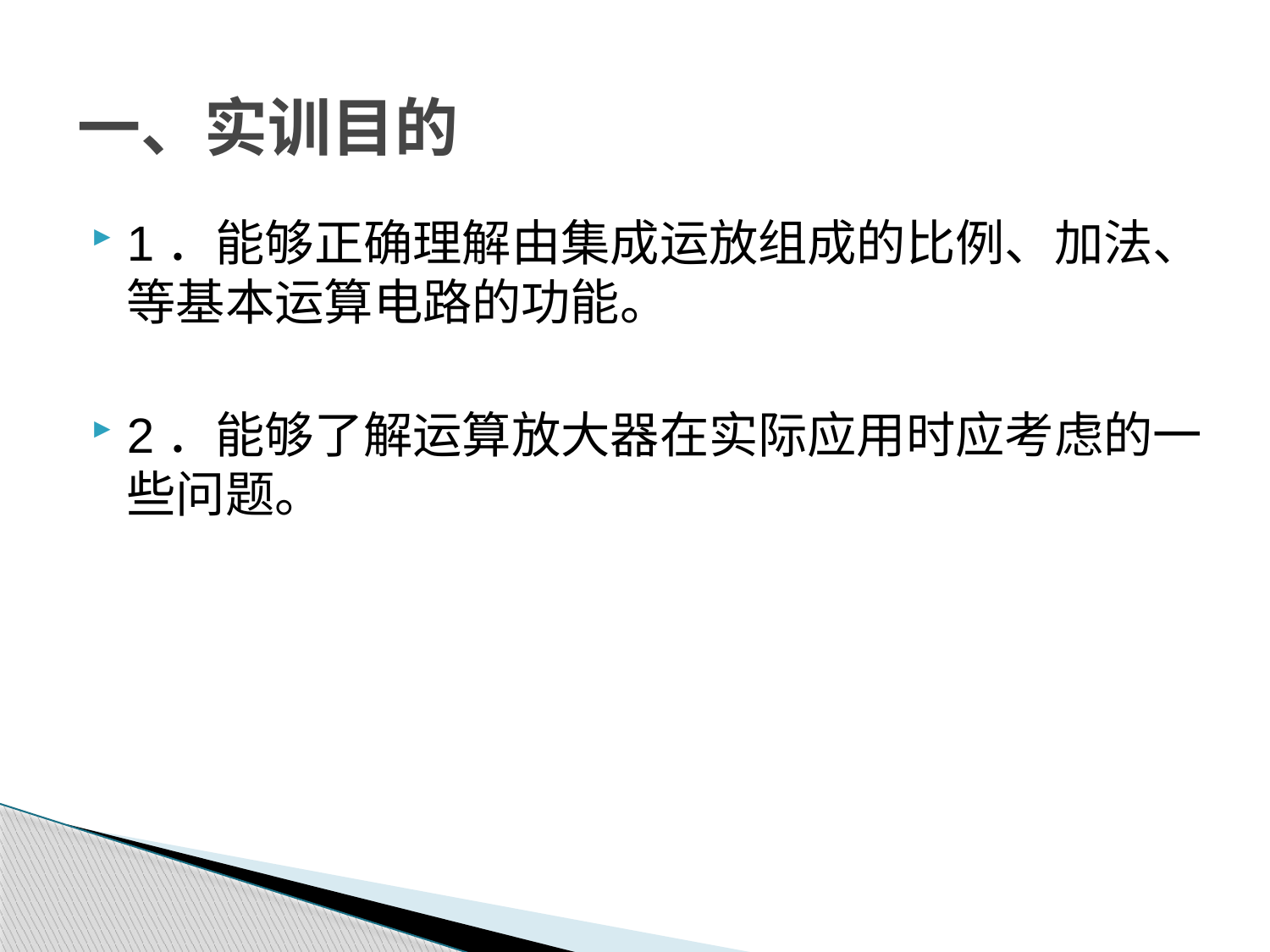

# 一、实训目的
1．能够正确理解由集成运放组成的比例、加法、等基本运算电路的功能。

2．能够了解运算放大器在实际应用时应考虑的一些问题。